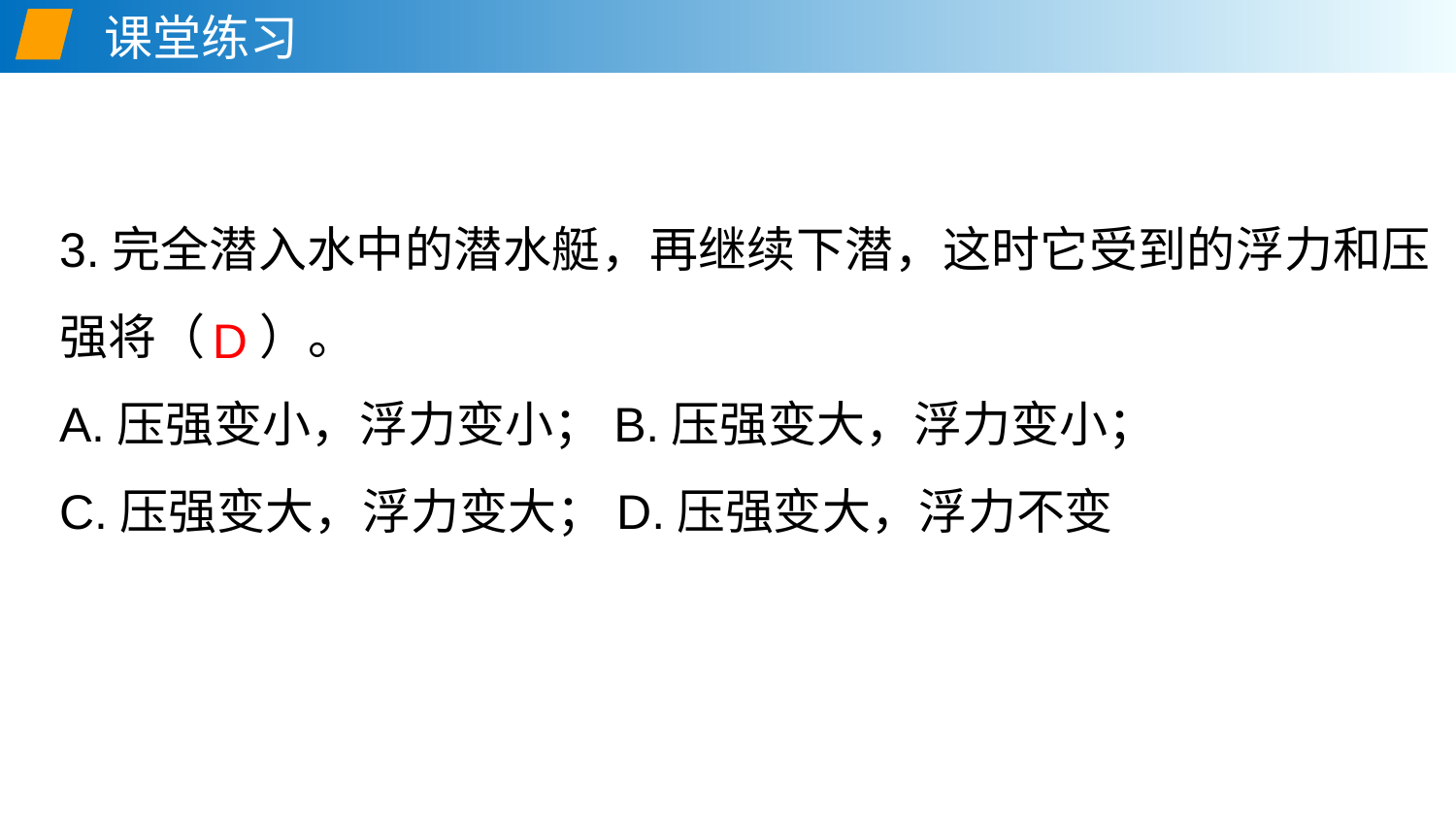

课堂练习
3.完全潜入水中的潜水艇，再继续下潜，这时它受到的浮力和压强将（     ）。
A.压强变小，浮力变小；B.压强变大，浮力变小；
C.压强变大，浮力变大；D.压强变大，浮力不变
D